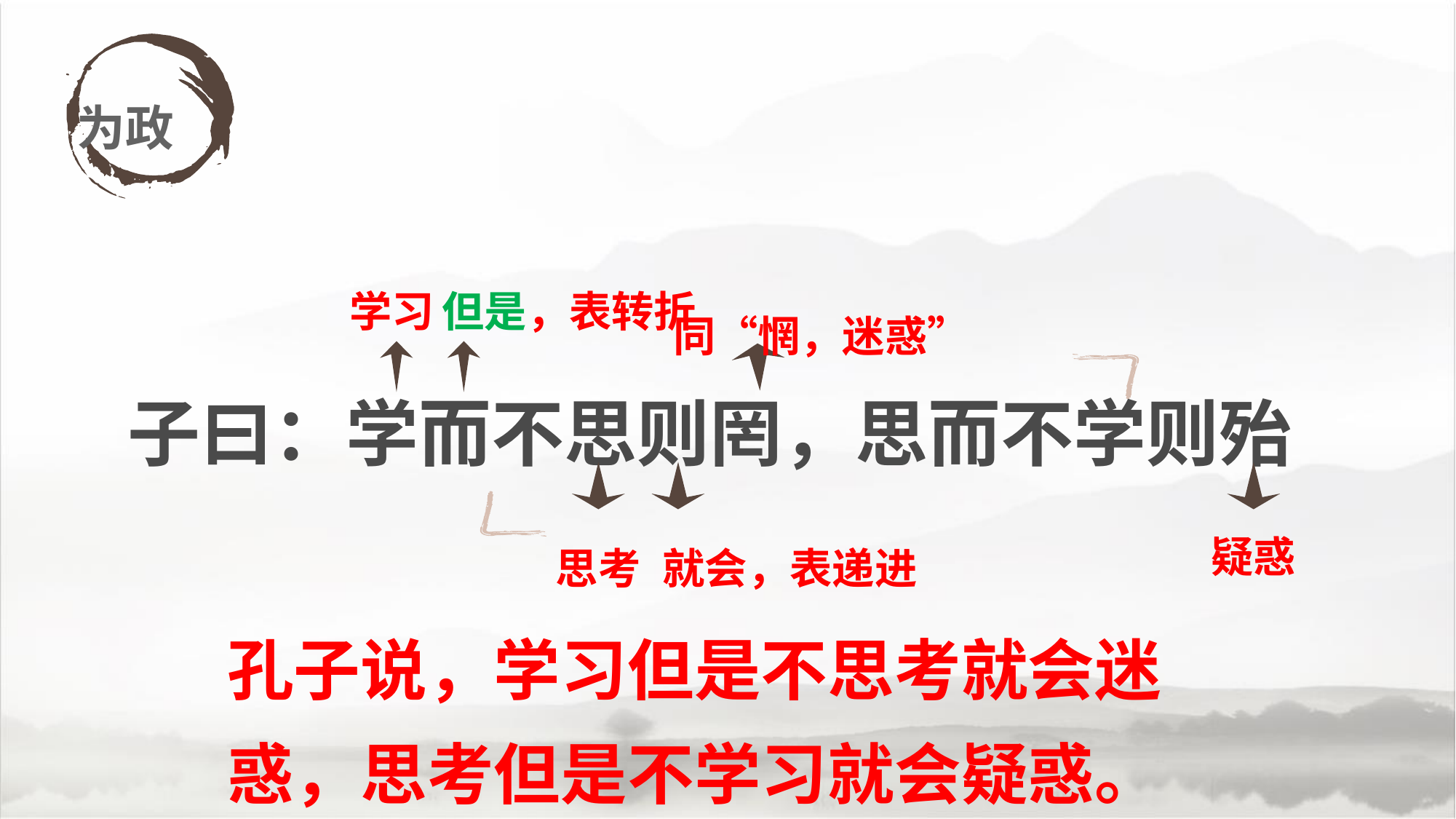

为政
学习
但是，表转折
同“惘，迷惑”

# 子曰：学而不思则罔，思而不学则殆

疑惑
思考
就会，表递进
孔子说，学习但是不思考就会迷惑，思考但是不学习就会疑惑。